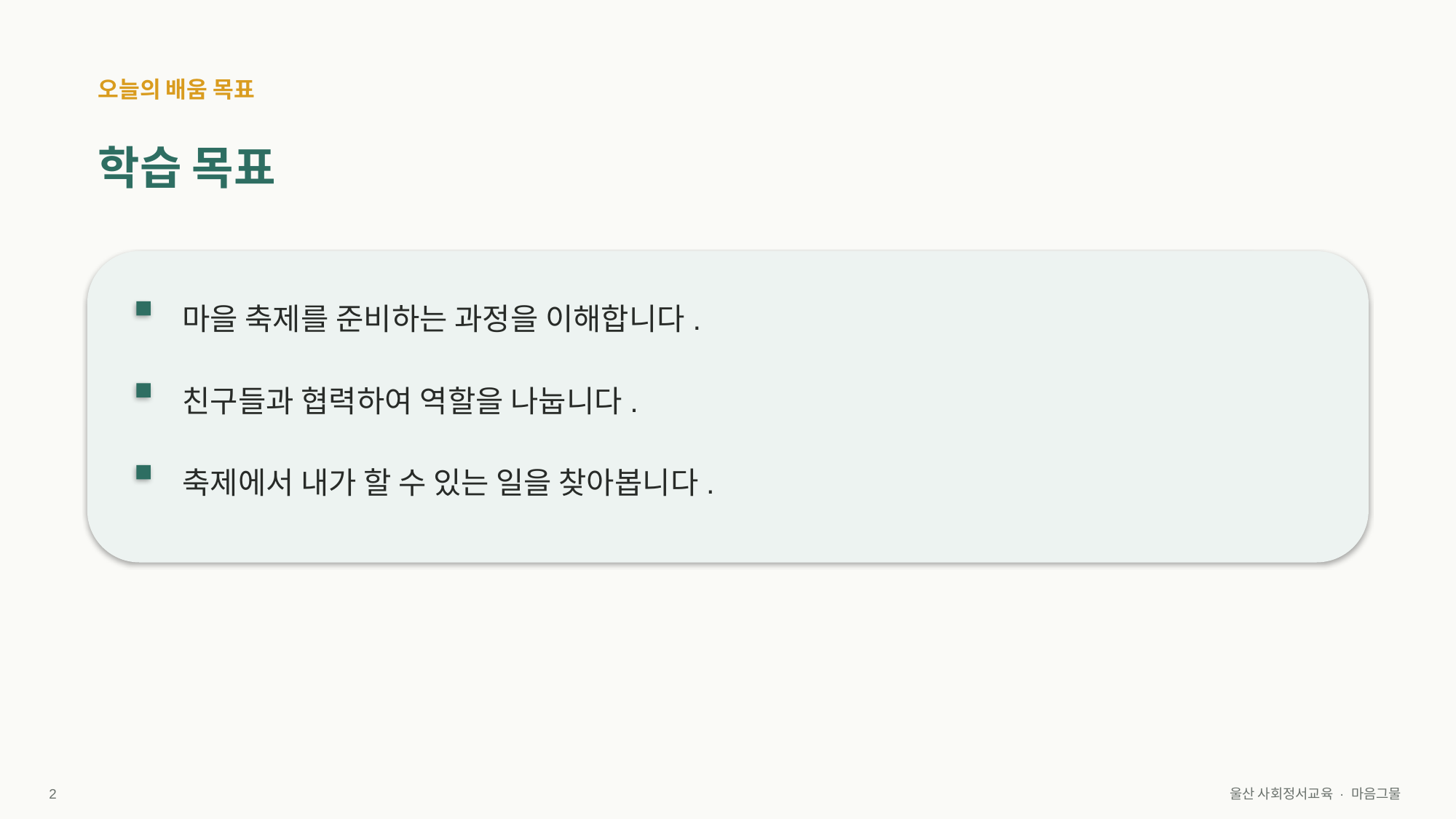

오늘의 배움 목표
학습 목표

마을 축제를 준비하는 과정을 이해합니다.

친구들과 협력하여 역할을 나눕니다.

축제에서 내가 할 수 있는 일을 찾아봅니다.

2
울산 사회정서교육 · 마음그물